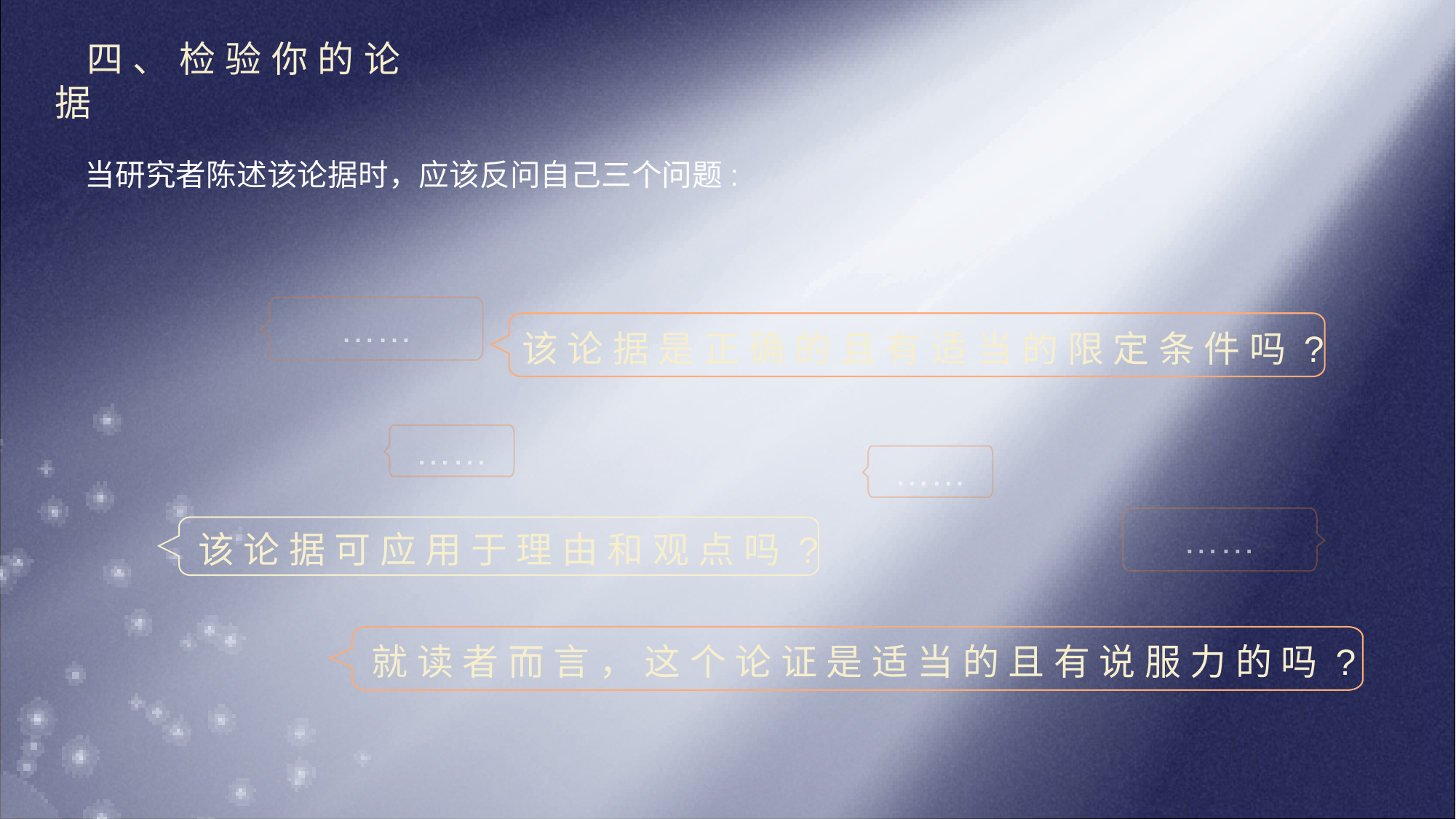

四、检验你的论据
当研究者陈述该论据时，应该反问自己三个问题:

……

该论据是正确的且有适当的限定条件吗?
……

……

……

该论据可应用于理由和观点吗?

就读者而言，这个论证是适当的且有说服力的吗?